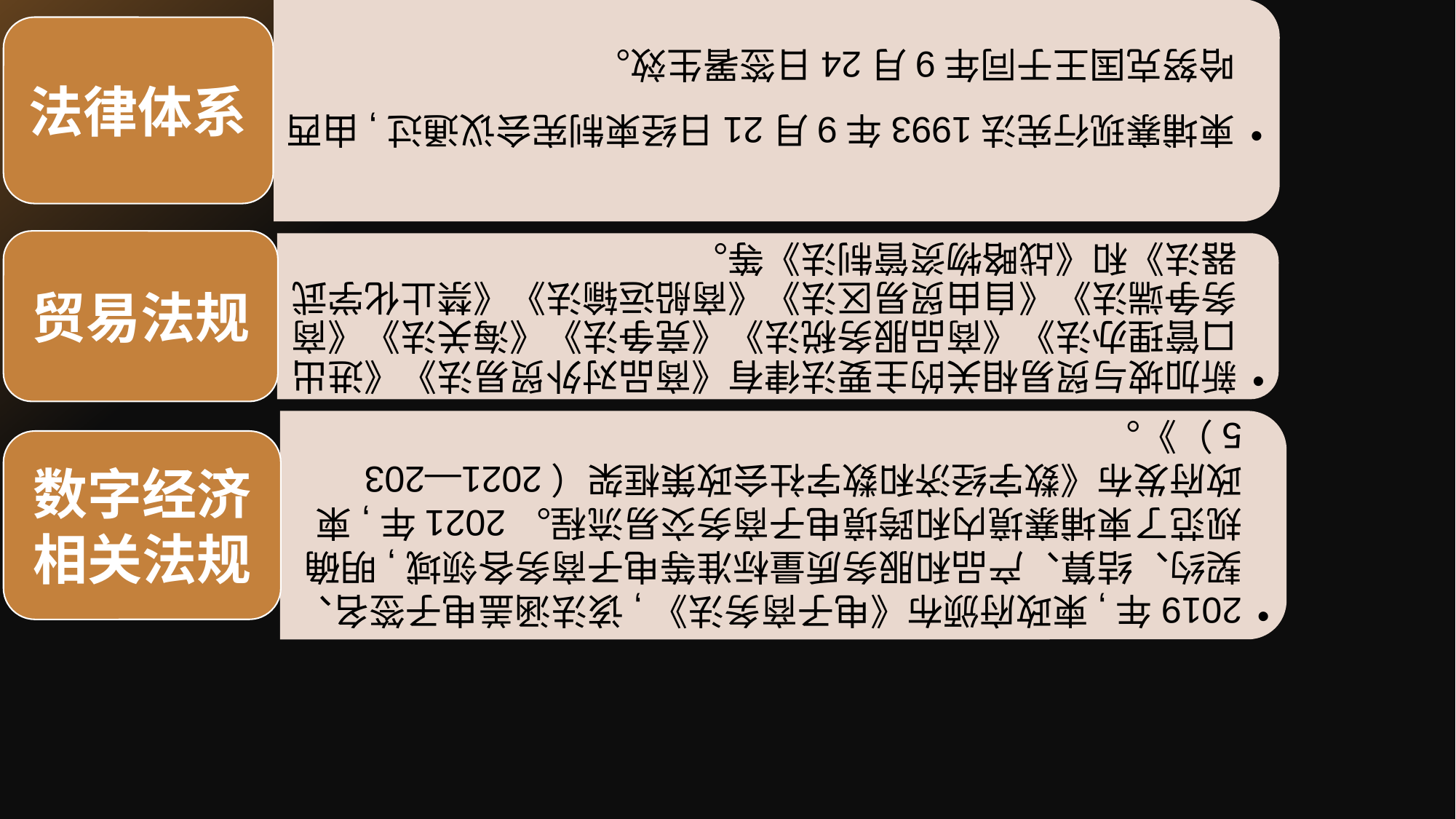

# 三、法律环境
柬埔寨现行宪法1993年9月21日经柬制宪会议通过,由西哈努克国王于同年9月24日签署生效。
法律体系
新加坡与贸易相关的主要法律有《商品对外贸易法》《进出口管理办法》《商品服务税法》《竞争法》《海关法》《商务争端法》《自由贸易区法》《商船运输法》《禁止化学武器法》和《战略物资管制法》等。
贸易法规
2019年,柬政府颁布《电子商务法》,该法涵盖电子签名、契约、结算、产品和服务质量标准等电子商务各领域,明确规范了柬埔寨境内和跨境电子商务交易流程。2021年,柬政府发布《数字经济和数字社会政策框架（2021—2035）》。
数字经济相关法规